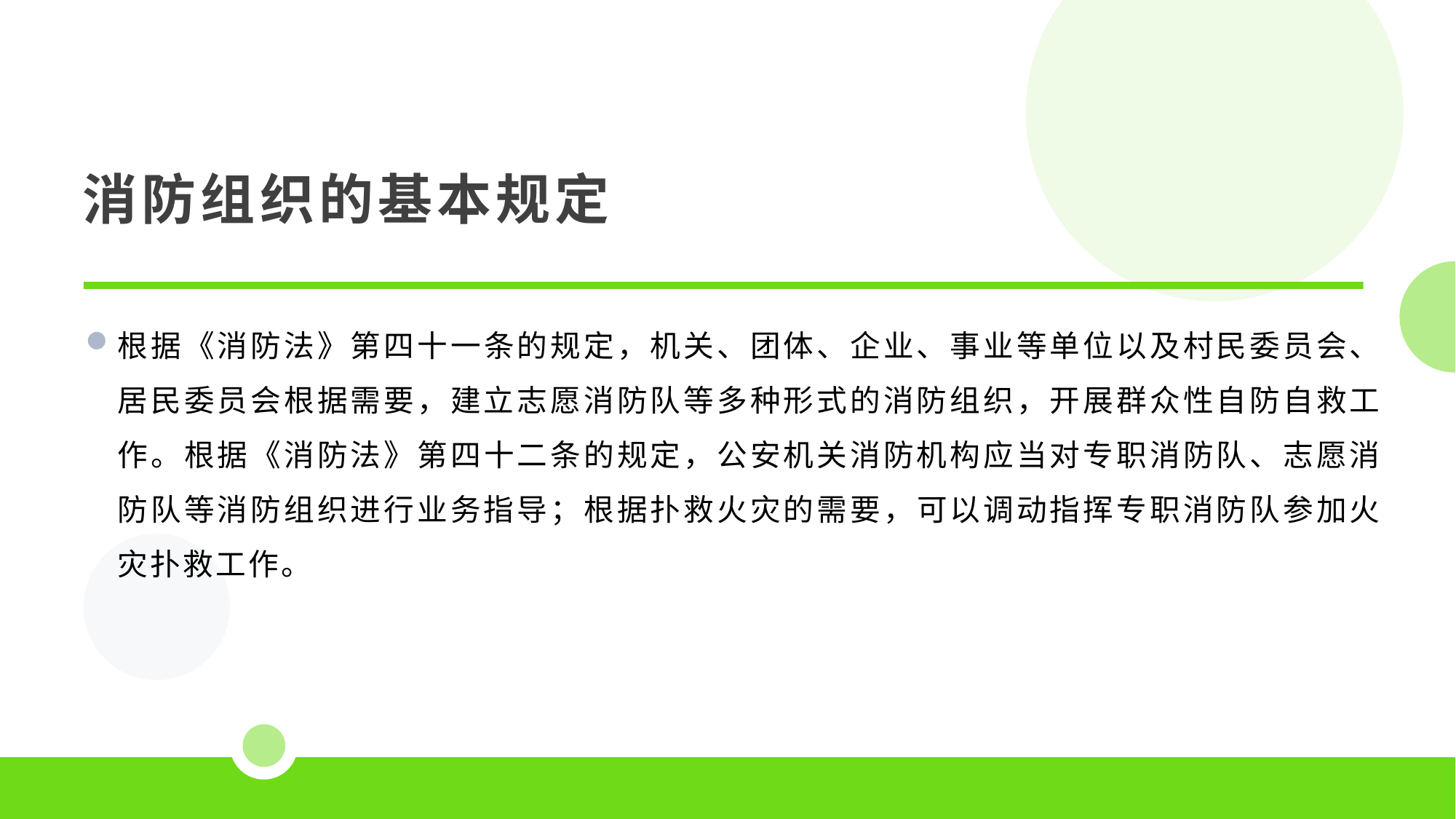

消防组织的基本规定

根据《消防法》第四十一条的规定，机关、团体、企业、事业等单位以及村民委员会、居民委员会根据需要，建立志愿消防队等多种形式的消防组织，开展群众性自防自救工作。根据《消防法》第四十二条的规定，公安机关消防机构应当对专职消防队、志愿消防队等消防组织进行业务指导；根据扑救火灾的需要，可以调动指挥专职消防队参加火灾扑救工作。